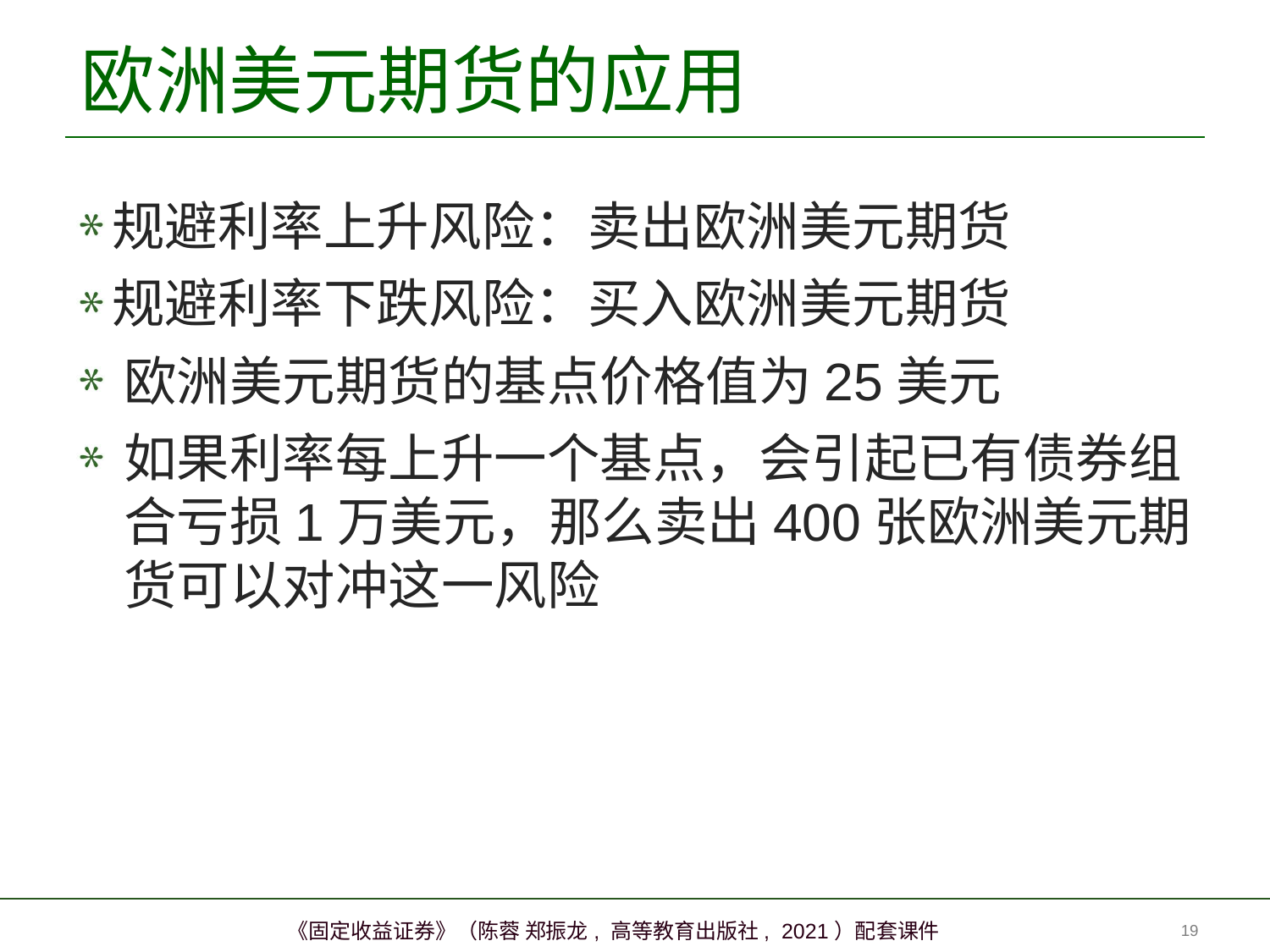

# 欧洲美元期货的应用
规避利率上升风险：卖出欧洲美元期货
规避利率下跌风险：买入欧洲美元期货
欧洲美元期货的基点价格值为25美元
如果利率每上升一个基点，会引起已有债券组合亏损1万美元，那么卖出400张欧洲美元期货可以对冲这一风险

19